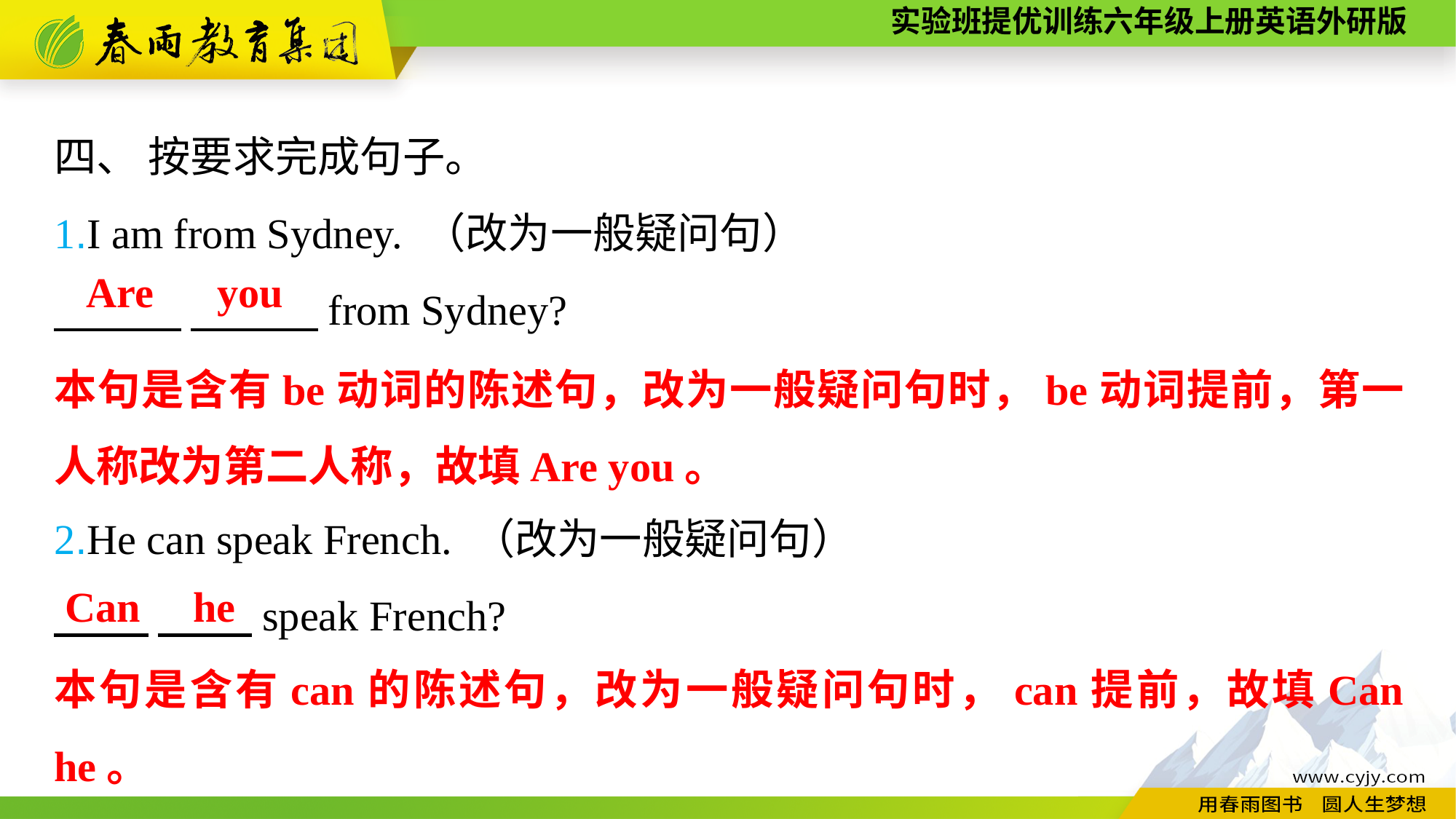

四、 按要求完成句子。
1.I am from Sydney. （改为一般疑问句）
　　　 　　　from Sydney?

2.He can speak French. （改为一般疑问句）
　　  　　 speak French?
Are      you
本句是含有be动词的陈述句，改为一般疑问句时，be动词提前，第一人称改为第二人称，故填Are you。
Can     he
本句是含有can的陈述句，改为一般疑问句时，can提前，故填Can he。